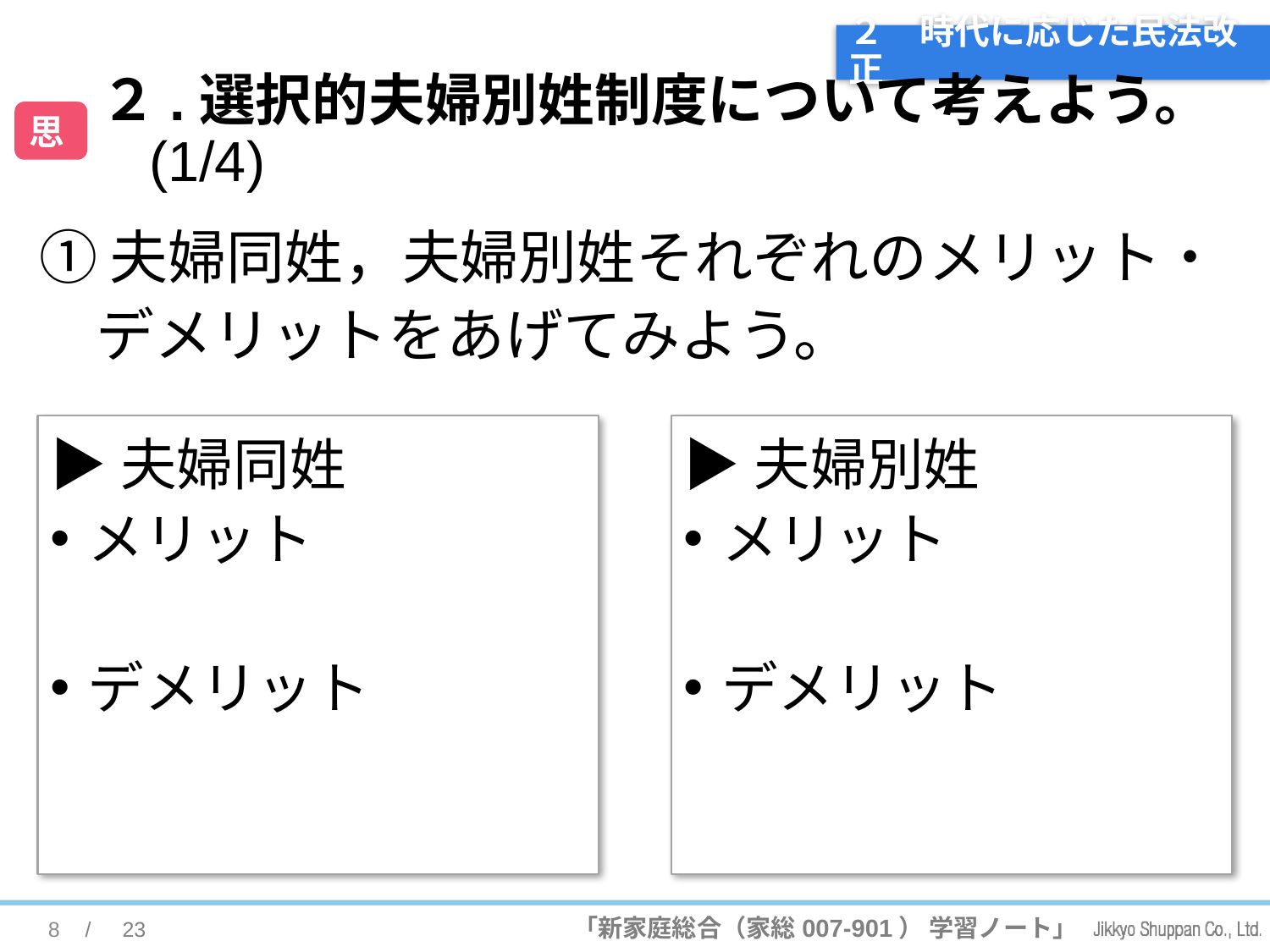

# ２　時代に応じた民法改正
思
２.選択的夫婦別姓制度について考えよう。(1/4)
①夫婦同姓，夫婦別姓それぞれのメリット・
デメリットをあげてみよう。
▶︎夫婦同姓
メリット

デメリット
▶︎夫婦別姓
メリット

デメリット
8